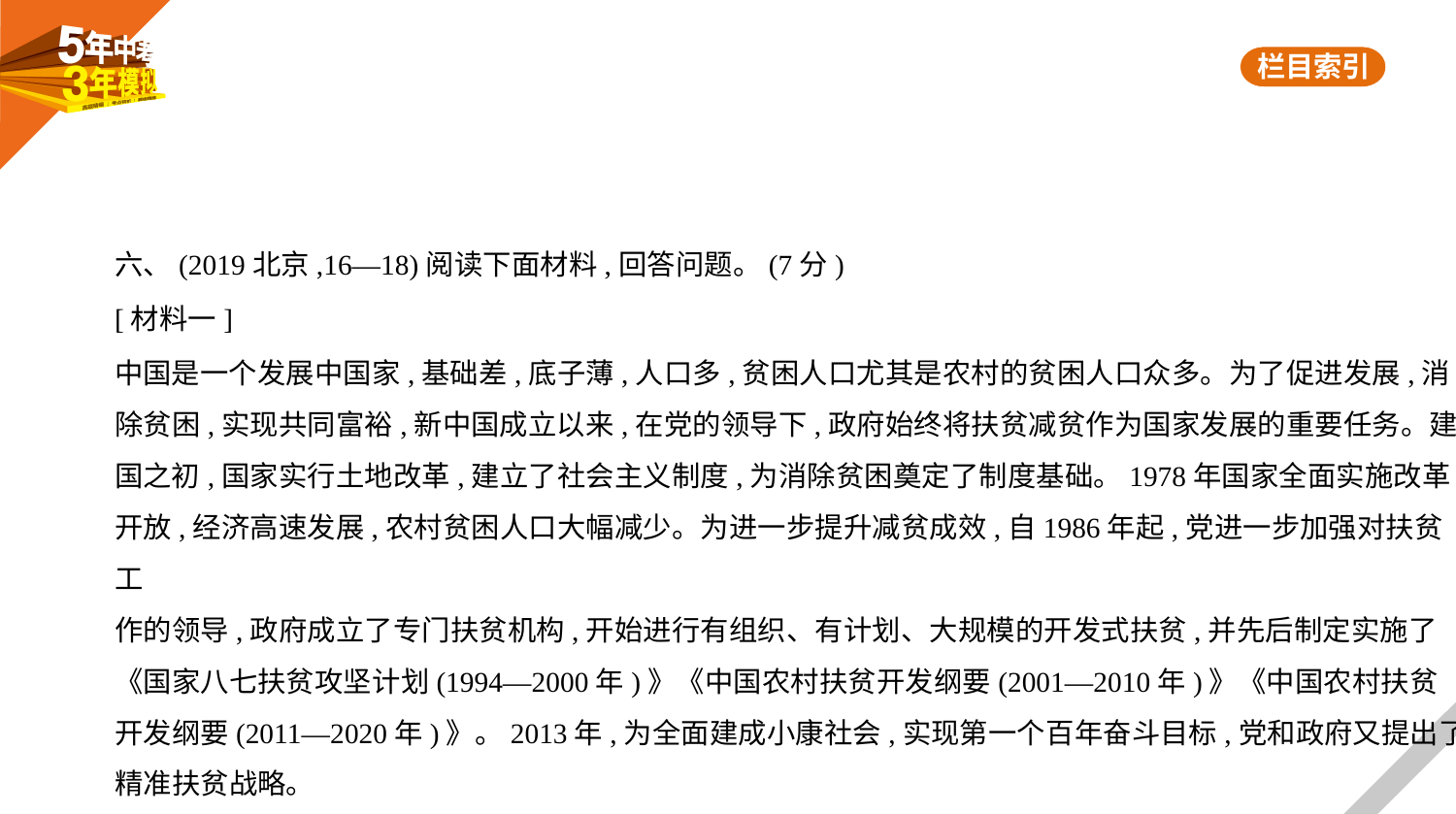

六、(2019北京,16—18)阅读下面材料,回答问题。(7分)
[材料一]
中国是一个发展中国家,基础差,底子薄,人口多,贫困人口尤其是农村的贫困人口众多。为了促进发展,消
除贫困,实现共同富裕,新中国成立以来,在党的领导下,政府始终将扶贫减贫作为国家发展的重要任务。建
国之初,国家实行土地改革,建立了社会主义制度,为消除贫困奠定了制度基础。1978年国家全面实施改革
开放,经济高速发展,农村贫困人口大幅减少。为进一步提升减贫成效,自1986年起,党进一步加强对扶贫工
作的领导,政府成立了专门扶贫机构,开始进行有组织、有计划、大规模的开发式扶贫,并先后制定实施了
《国家八七扶贫攻坚计划(1994—2000年)》《中国农村扶贫开发纲要(2001—2010年)》《中国农村扶贫
开发纲要(2011—2020年)》。2013年,为全面建成小康社会,实现第一个百年奋斗目标,党和政府又提出了
精准扶贫战略。